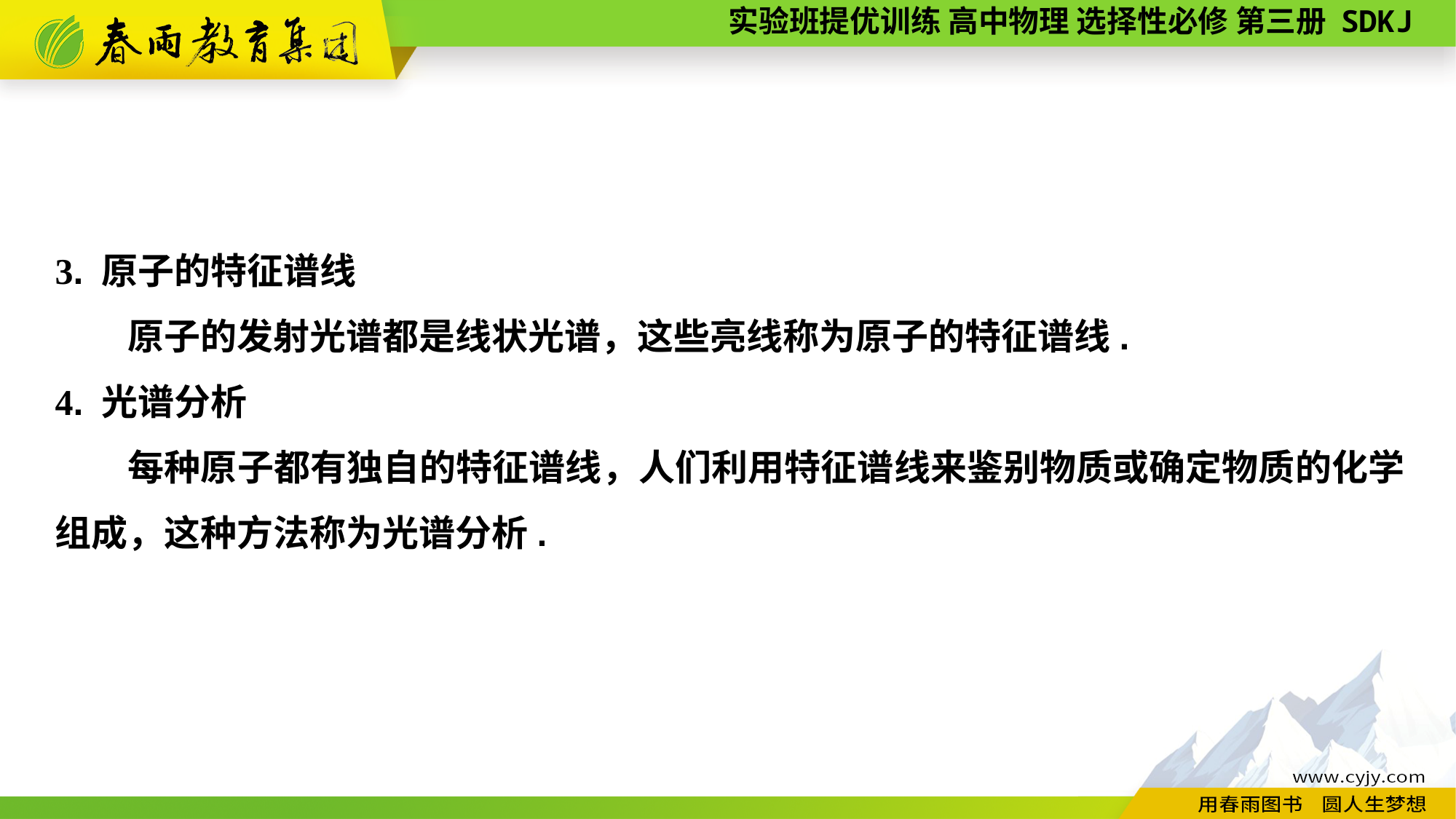

3. 原子的特征谱线
　　原子的发射光谱都是线状光谱，这些亮线称为原子的特征谱线.
4. 光谱分析
　　每种原子都有独自的特征谱线，人们利用特征谱线来鉴别物质或确定物质的化学组成，这种方法称为光谱分析.